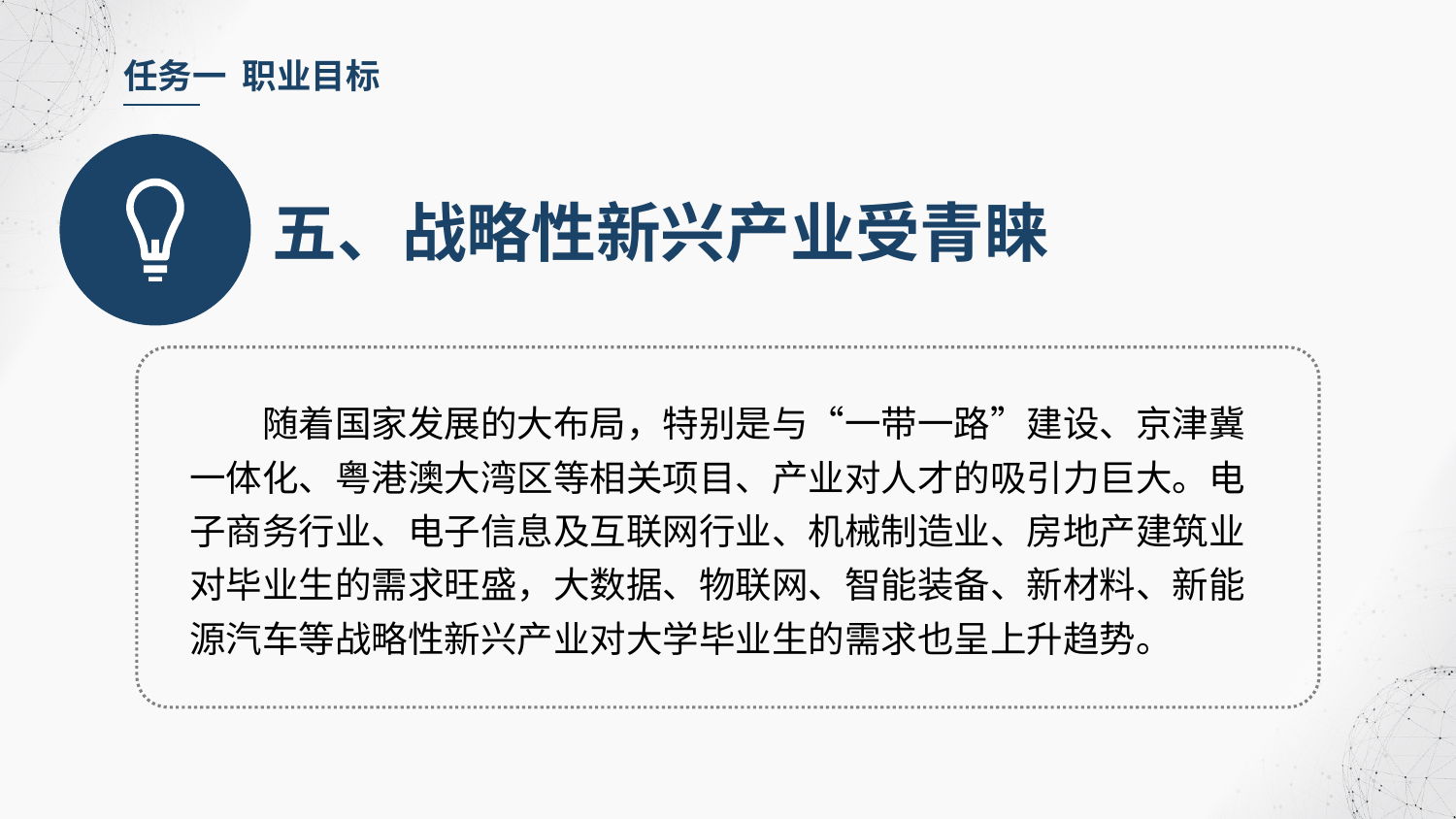

任务一  职业目标

五、战略性新兴产业受青睐

随着国家发展的大布局，特别是与“一带一路”建设、京津冀一体化、粤港澳大湾区等相关项目、产业对人才的吸引力巨大。电子商务行业、电子信息及互联网行业、机械制造业、房地产建筑业对毕业生的需求旺盛，大数据、物联网、智能装备、新材料、新能源汽车等战略性新兴产业对大学毕业生的需求也呈上升趋势。